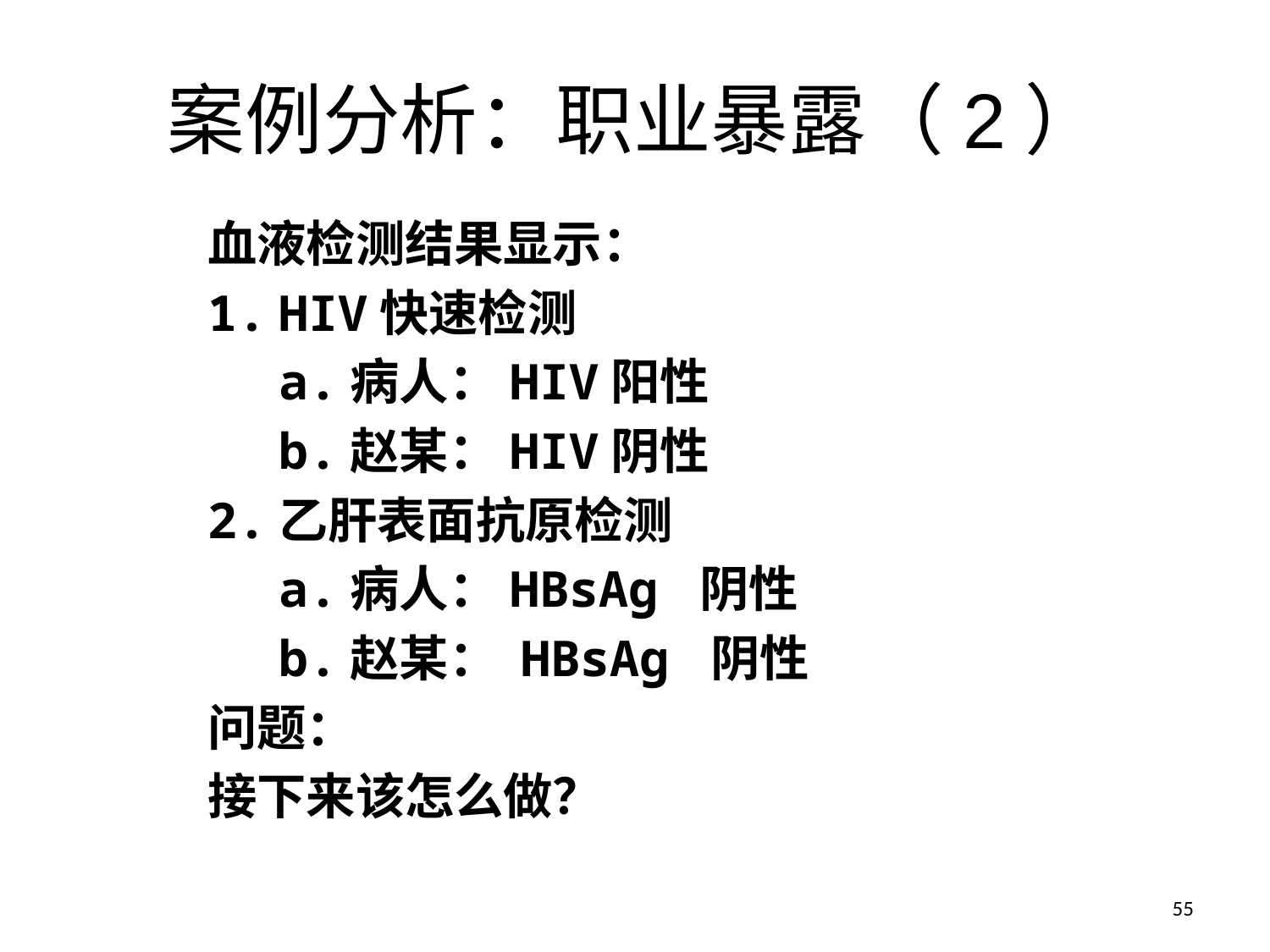

# 案例分析：职业暴露（2）
血液检测结果显示：
HIV快速检测
	a.病人：HIV阳性
	b.赵某：HIV阴性
2.乙肝表面抗原检测
	a.病人：HBsAg 阴性
	b.赵某： HBsAg 阴性
问题：
接下来该怎么做？
55